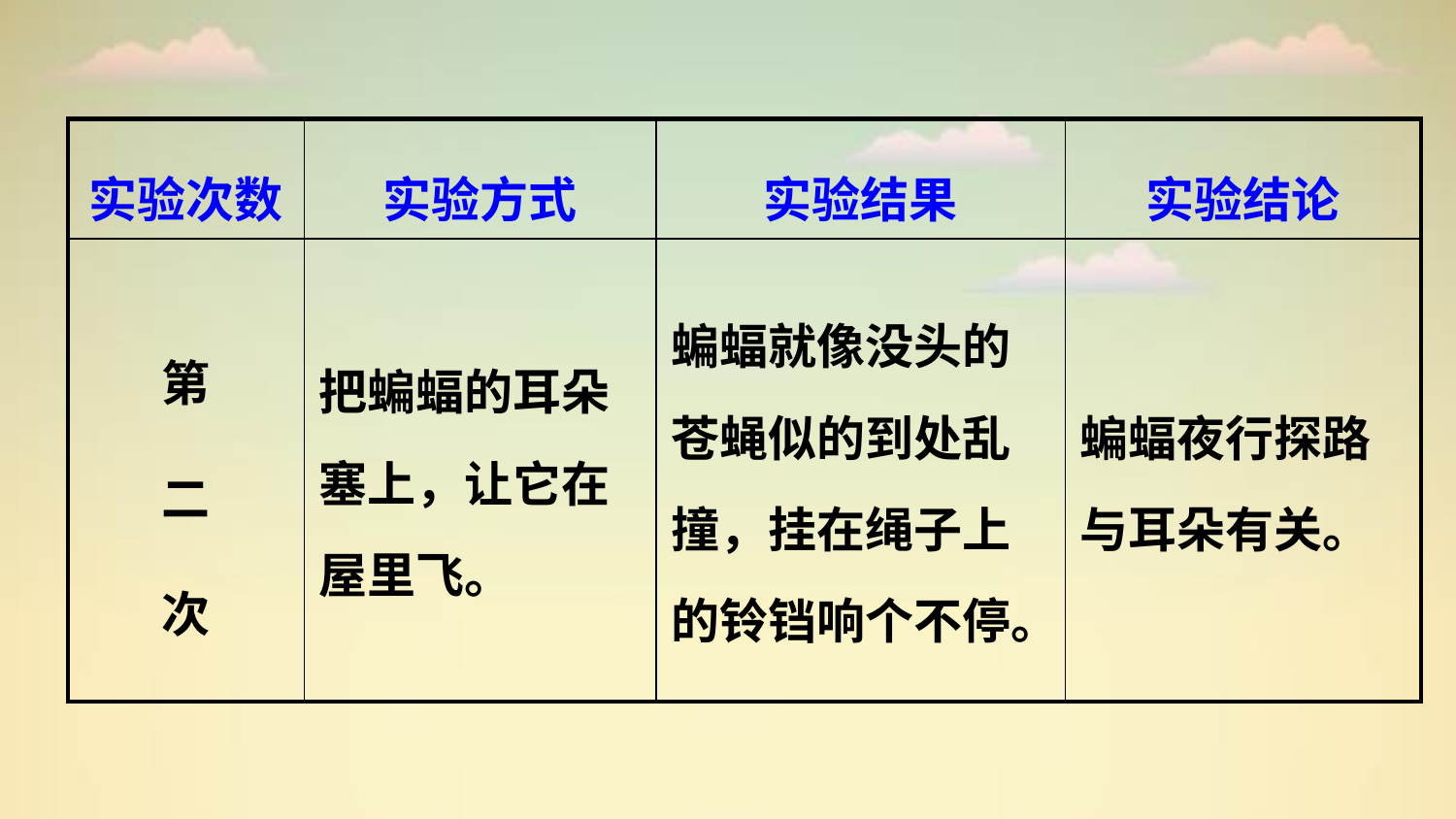

| 实验次数 | 实验方式 | 实验结果 | 实验结论 |
| --- | --- | --- | --- |
| 第 二 次 | 把蝙蝠的耳朵塞上，让它在屋里飞。 | 蝙蝠就像没头的苍蝇似的到处乱撞，挂在绳子上的铃铛响个不停。 | 蝙蝠夜行探路与耳朵有关。 |